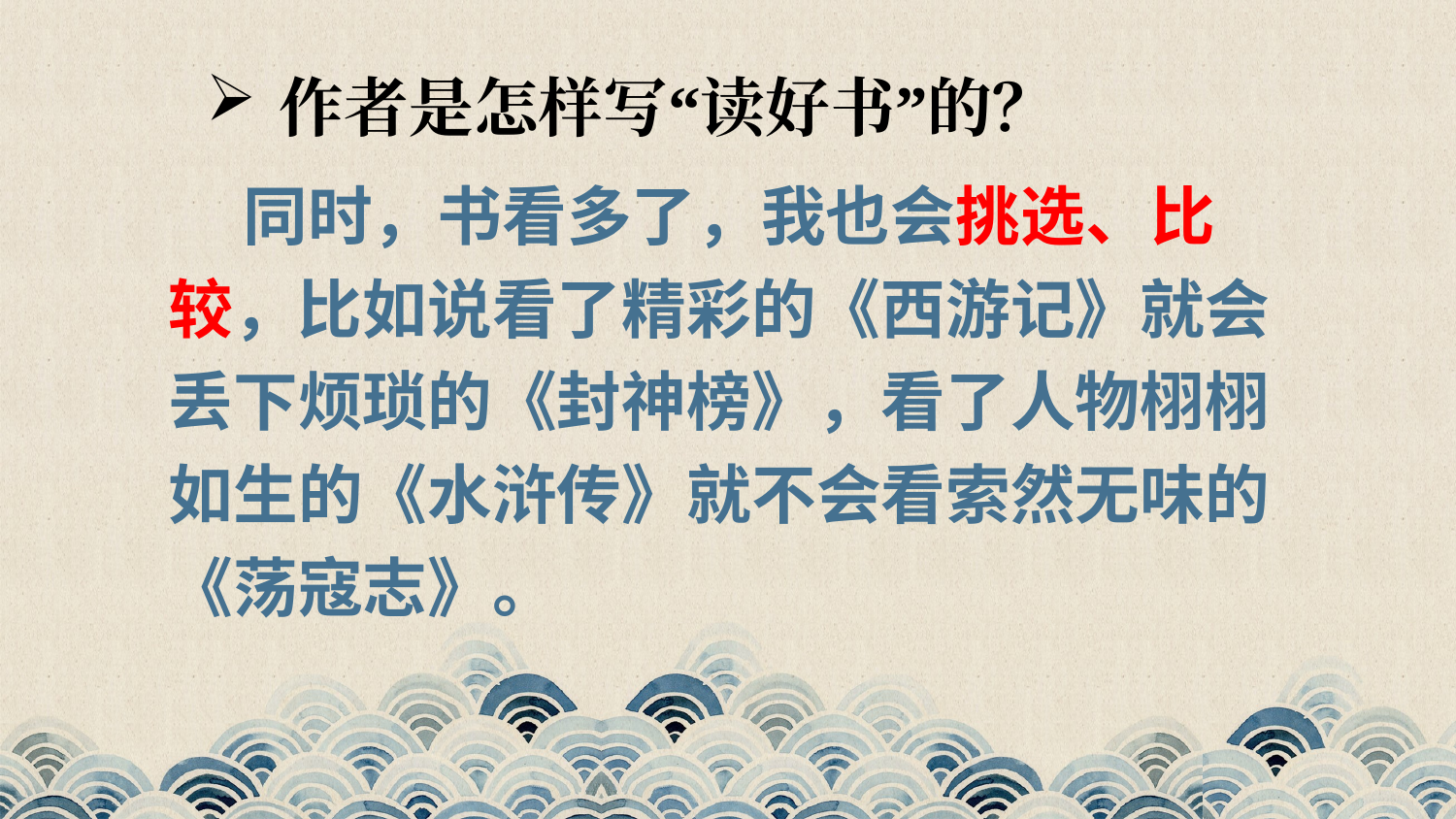

作者是怎样写“读好书”的？
    同时，书看多了，我也会挑选、比较，比如说看了精彩的《西游记》就会丢下烦琐的《封神榜》，看了人物栩栩如生的《水浒传》就不会看索然无味的《荡寇志》。